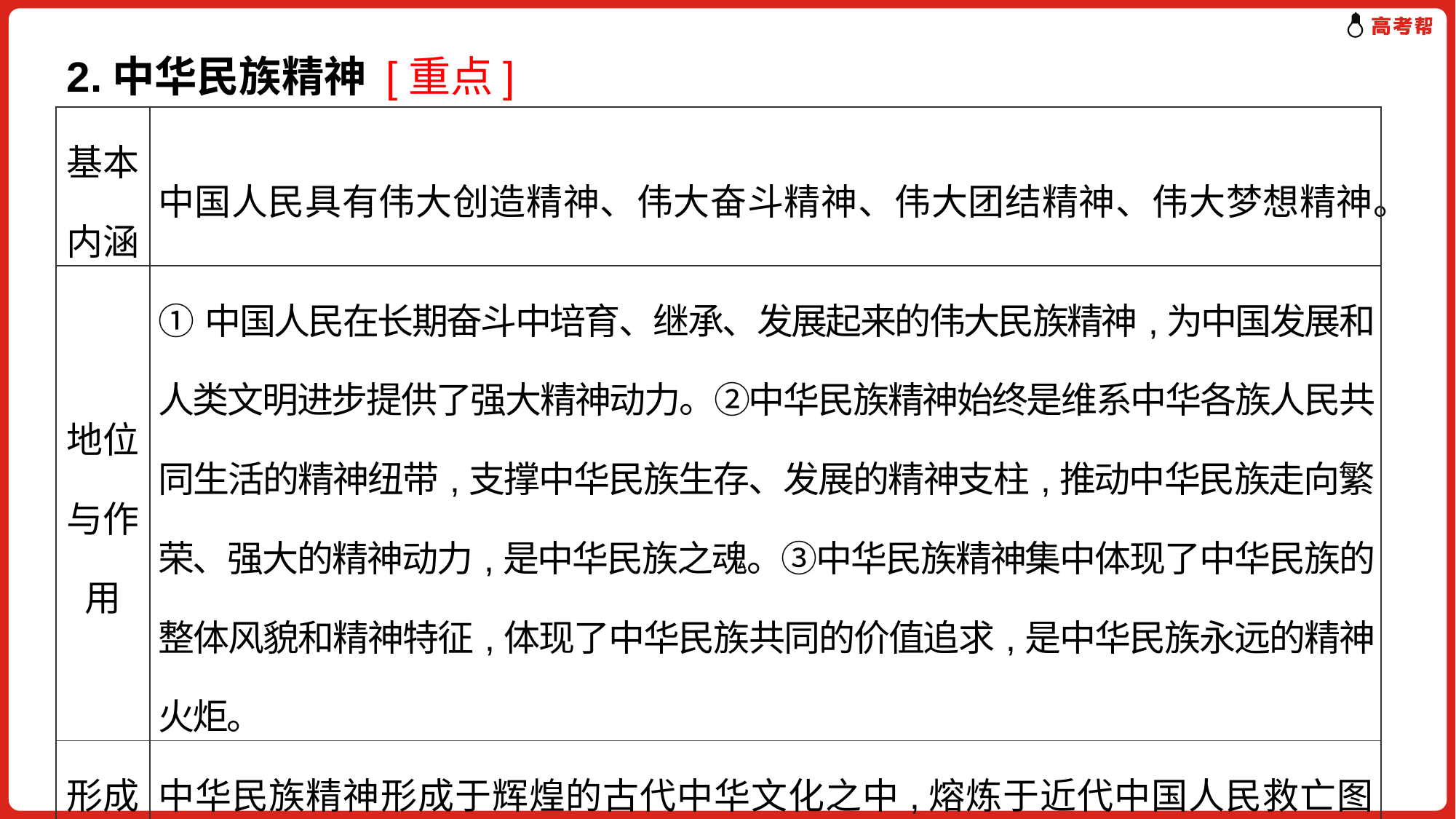

2.中华民族精神 [重点]
| 基本内涵 | 中国人民具有伟大创造精神、伟大奋斗精神、伟大团结精神、伟大梦想精神。 |
| --- | --- |
| 地位与作用 | ①中国人民在长期奋斗中培育、继承、发展起来的伟大民族精神,为中国发展和人类文明进步提供了强大精神动力。②中华民族精神始终是维系中华各族人民共同生活的精神纽带,支撑中华民族生存、发展的精神支柱,推动中华民族走向繁荣、强大的精神动力,是中华民族之魂。③中华民族精神集中体现了中华民族的整体风貌和精神特征,体现了中华民族共同的价值追求,是中华民族永远的精神火炬。 |
| 形成途径 | 中华民族精神形成于辉煌的古代中华文化之中,熔炼于近代中国人民救亡图强、前仆后继的奋勇抗争之中,更彰显于发展中国特色社会主义的事业之中。 |
| 核心 | 爱国主义 |